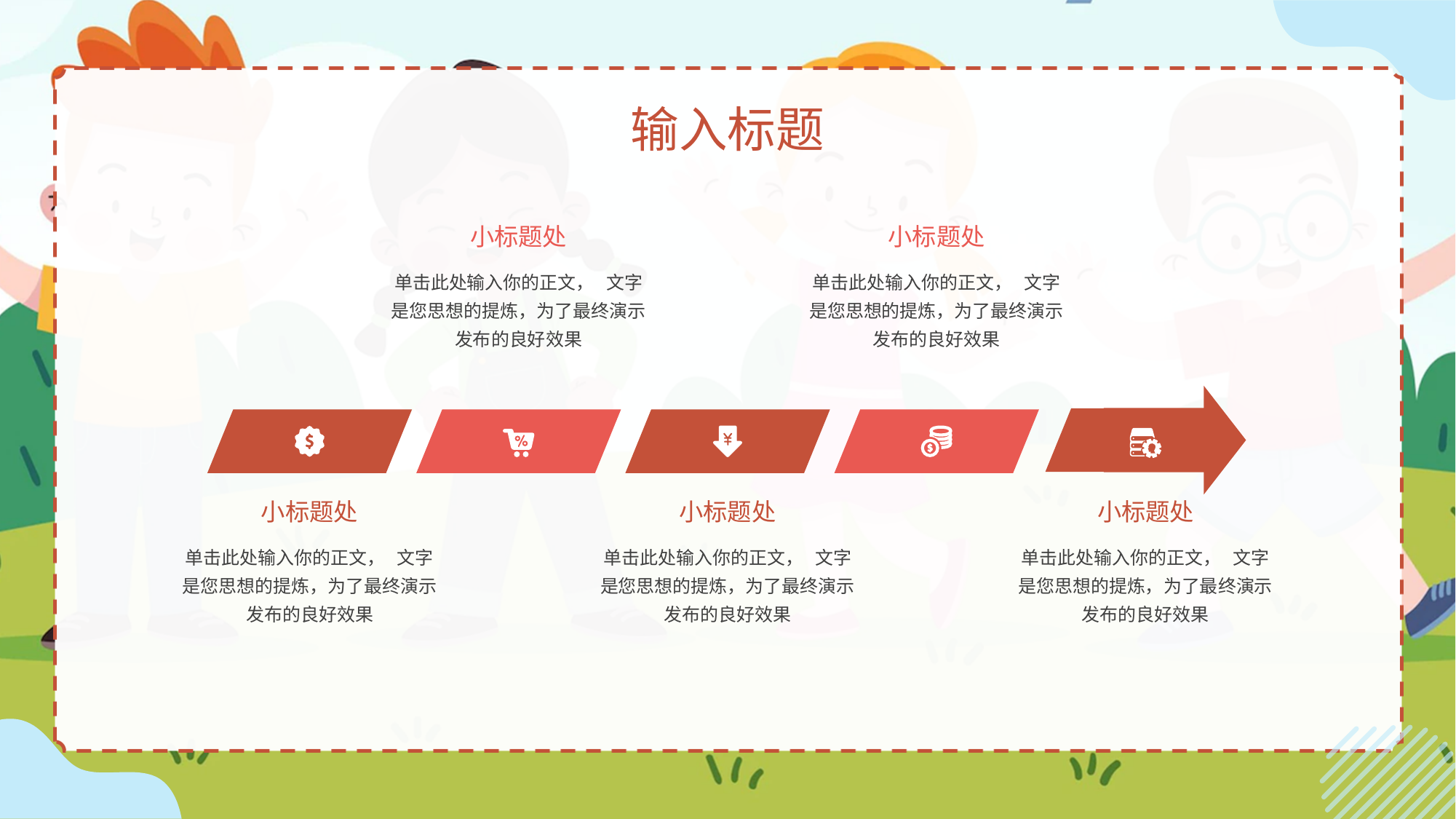

输入标题
小标题处
单击此处输入你的正文，   文字是您思想的提炼，为了最终演示发布的良好效果

小标题处
单击此处输入你的正文，   文字是您思想的提炼，为了最终演示发布的良好效果

小标题处
单击此处输入你的正文，   文字是您思想的提炼，为了最终演示发布的良好效果

小标题处
单击此处输入你的正文，   文字是您思想的提炼，为了最终演示发布的良好效果

小标题处
单击此处输入你的正文，   文字是您思想的提炼，为了最终演示发布的良好效果